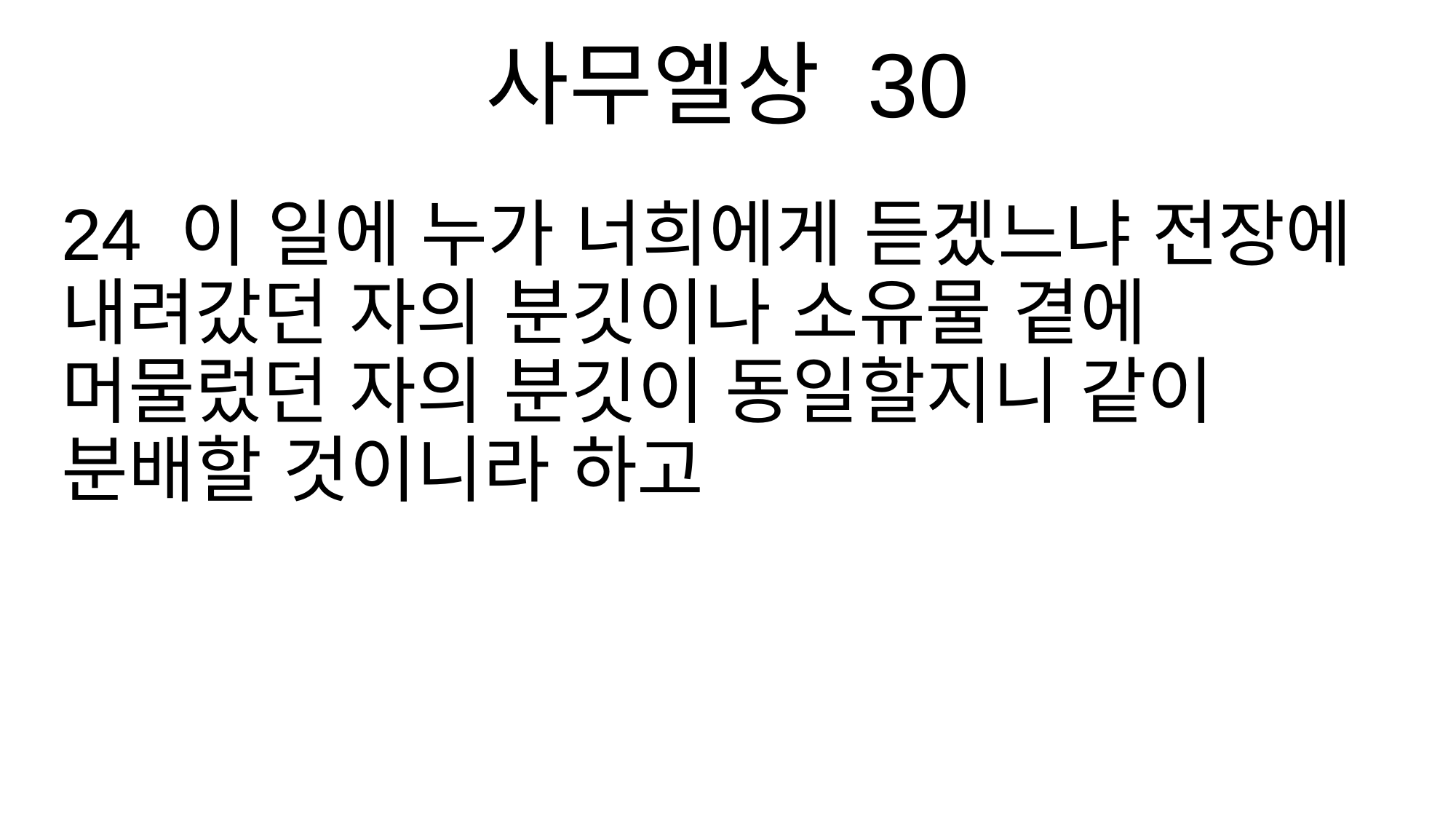

사무엘상 30
24 이 일에 누가 너희에게 듣겠느냐 전장에 내려갔던 자의 분깃이나 소유물 곁에 머물렀던 자의 분깃이 동일할지니 같이 분배할 것이니라 하고